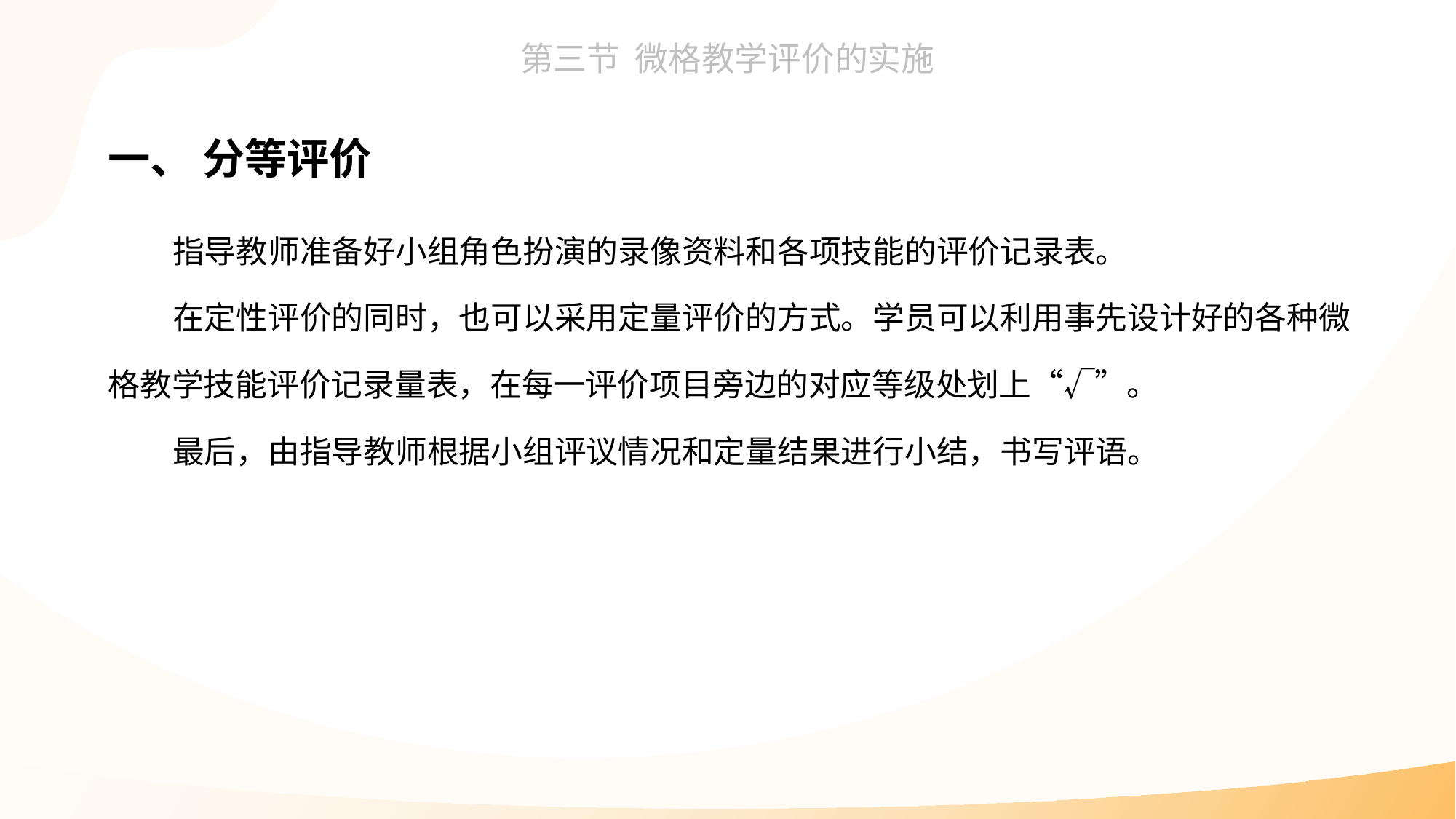

一、 分等评价
指导教师准备好小组角色扮演的录像资料和各项技能的评价记录表。
在定性评价的同时，也可以采用定量评价的方式。学员可以利用事先设计好的各种微格教学技能评价记录量表，在每一评价项目旁边的对应等级处划上“√”。
最后，由指导教师根据小组评议情况和定量结果进行小结，书写评语。